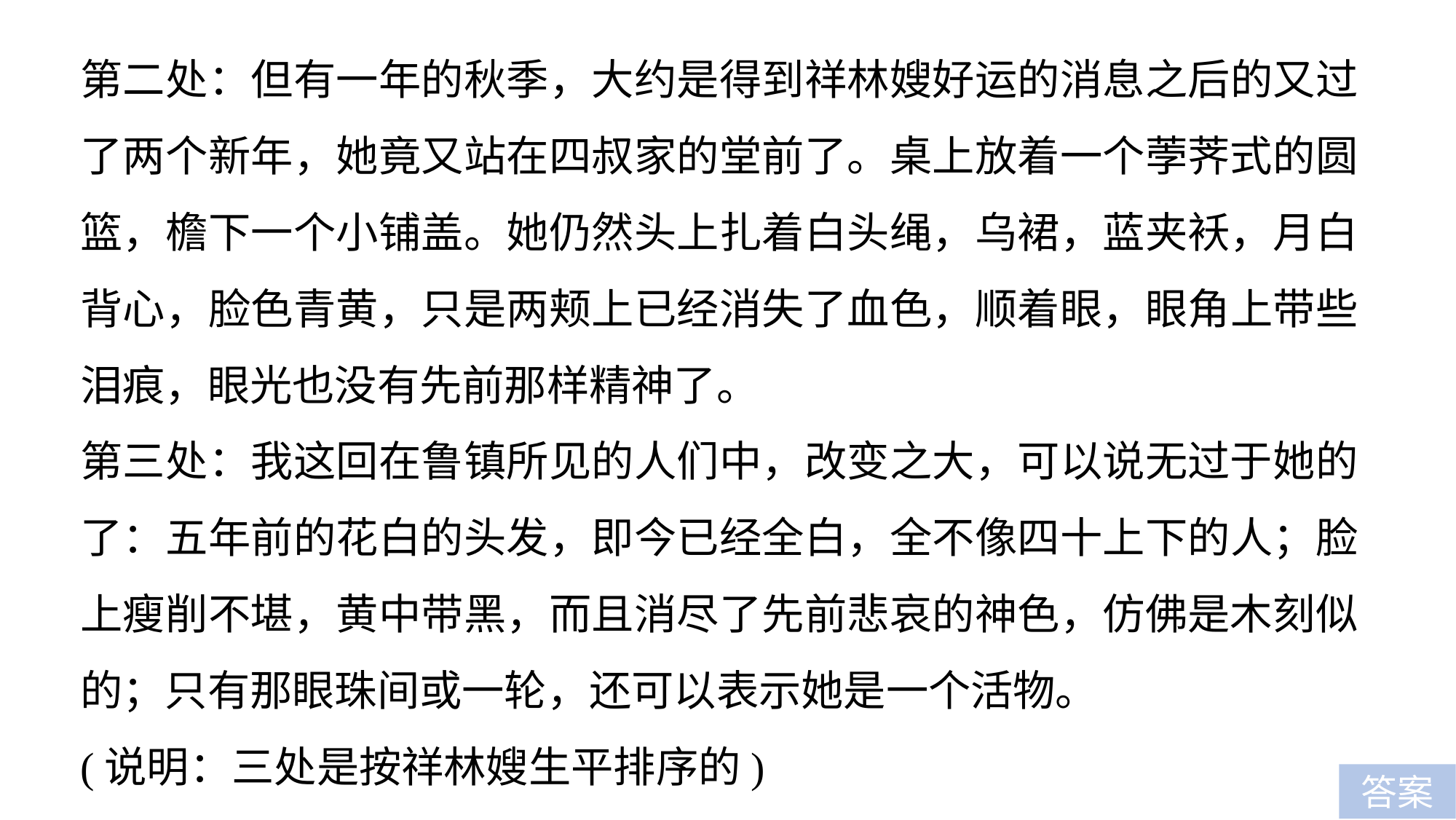

第二处：但有一年的秋季，大约是得到祥林嫂好运的消息之后的又过了两个新年，她竟又站在四叔家的堂前了。桌上放着一个荸荠式的圆篮，檐下一个小铺盖。她仍然头上扎着白头绳，乌裙，蓝夹袄，月白背心，脸色青黄，只是两颊上已经消失了血色，顺着眼，眼角上带些泪痕，眼光也没有先前那样精神了。
第三处：我这回在鲁镇所见的人们中，改变之大，可以说无过于她的了：五年前的花白的头发，即今已经全白，全不像四十上下的人；脸上瘦削不堪，黄中带黑，而且消尽了先前悲哀的神色，仿佛是木刻似的；只有那眼珠间或一轮，还可以表示她是一个活物。
(说明：三处是按祥林嫂生平排序的)
答案